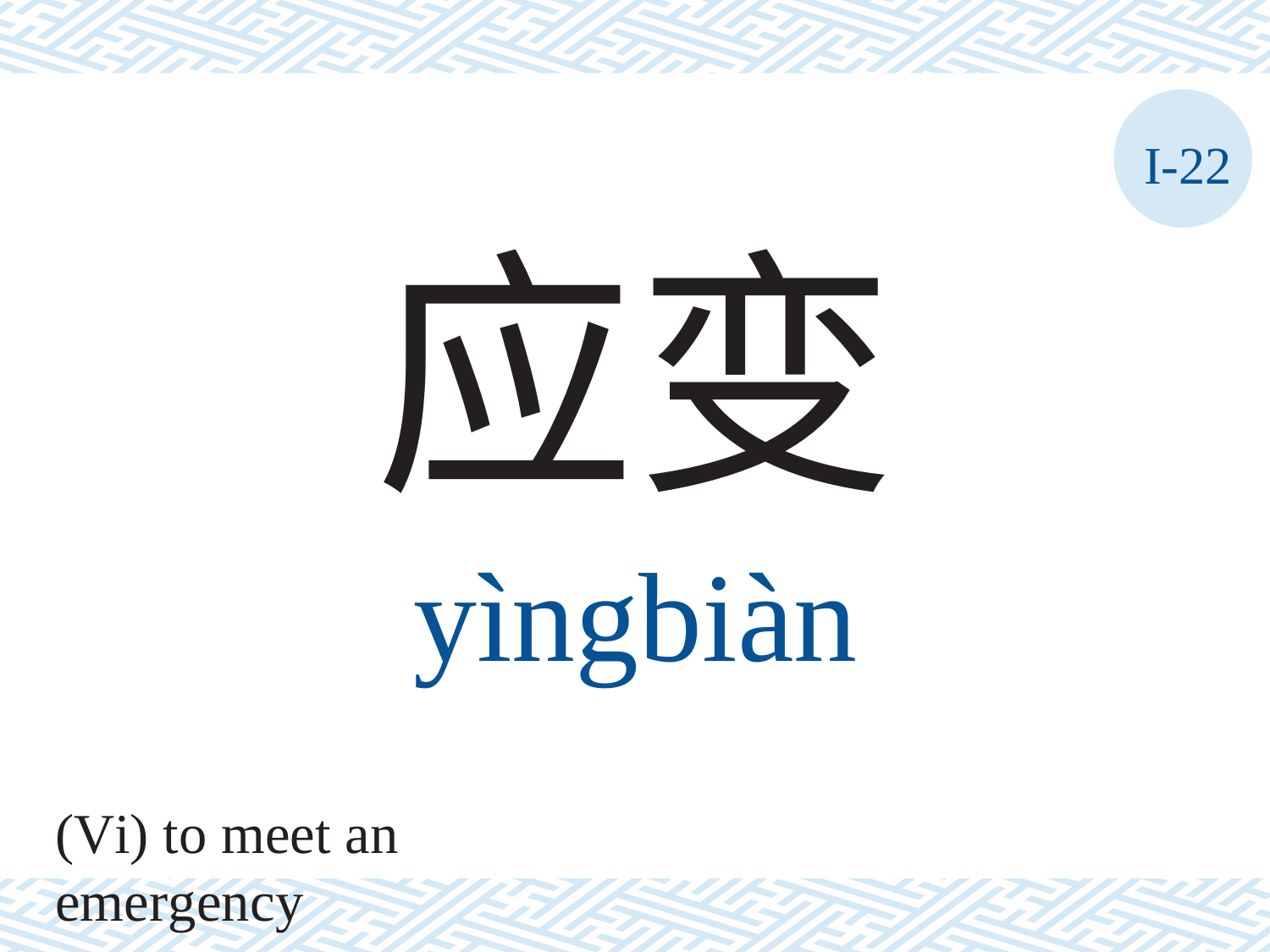

I-22
应变
yìngbiàn
(Vi) to meet an emergency